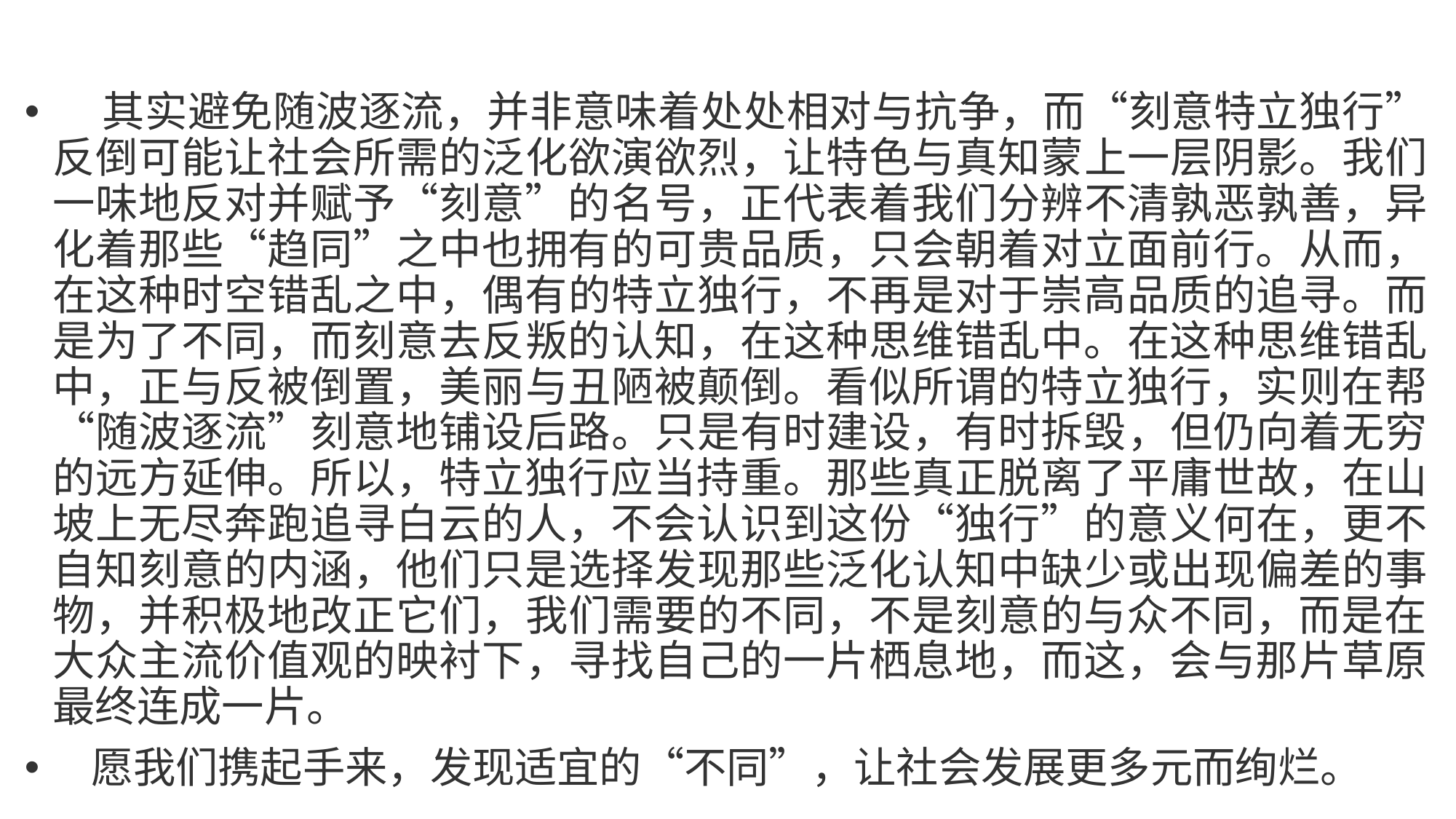

其实避免随波逐流，并非意味着处处相对与抗争，而“刻意特立独行”反倒可能让社会所需的泛化欲演欲烈，让特色与真知蒙上一层阴影。我们一味地反对并赋予“刻意”的名号，正代表着我们分辨不清孰恶孰善，异化着那些“趋同”之中也拥有的可贵品质，只会朝着对立面前行。从而，在这种时空错乱之中，偶有的特立独行，不再是对于崇高品质的追寻。而是为了不同，而刻意去反叛的认知，在这种思维错乱中。在这种思维错乱中，正与反被倒置，美丽与丑陋被颠倒。看似所谓的特立独行，实则在帮“随波逐流”刻意地铺设后路。只是有时建设，有时拆毁，但仍向着无穷的远方延伸。所以，特立独行应当持重。那些真正脱离了平庸世故，在山坡上无尽奔跑追寻白云的人，不会认识到这份“独行”的意义何在，更不自知刻意的内涵，他们只是选择发现那些泛化认知中缺少或出现偏差的事物，并积极地改正它们，我们需要的不同，不是刻意的与众不同，而是在大众主流价值观的映衬下，寻找自己的一片栖息地，而这，会与那片草原最终连成一片。
   愿我们携起手来，发现适宜的“不同”，让社会发展更多元而绚烂。